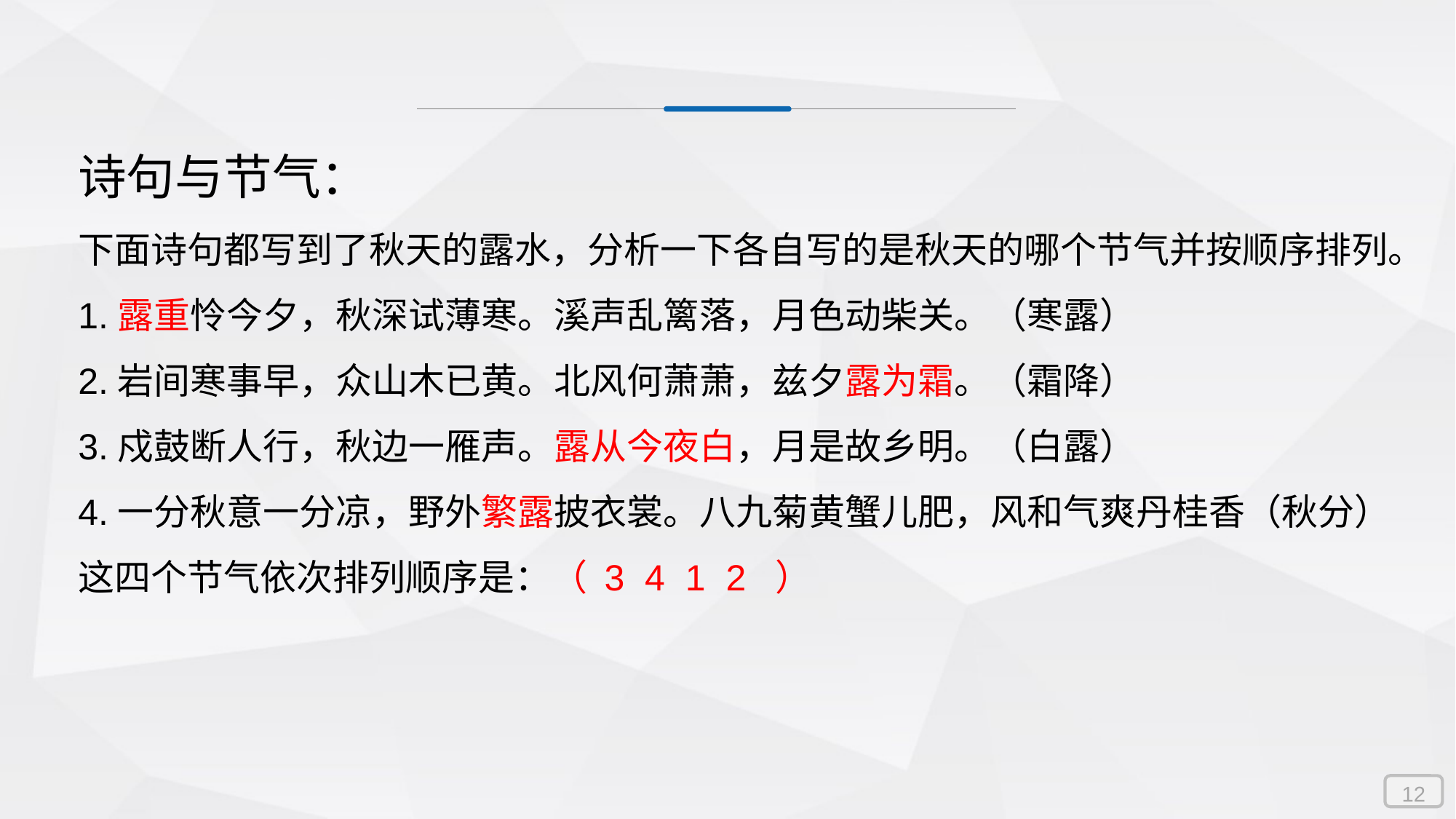

诗句与节气：
下面诗句都写到了秋天的露水，分析一下各自写的是秋天的哪个节气并按顺序排列。
1.露重怜今夕，秋深试薄寒。溪声乱篱落，月色动柴关。（寒露）
2.岩间寒事早，众山木已黄。北风何萧萧，兹夕露为霜。（霜降）
3.戍鼓断人行，秋边一雁声。露从今夜白，月是故乡明。（白露）
4.一分秋意一分凉，野外繁露披衣裳。八九菊黄蟹儿肥，风和气爽丹桂香（秋分）
这四个节气依次排列顺序是：（ 3  4  1  2  ）